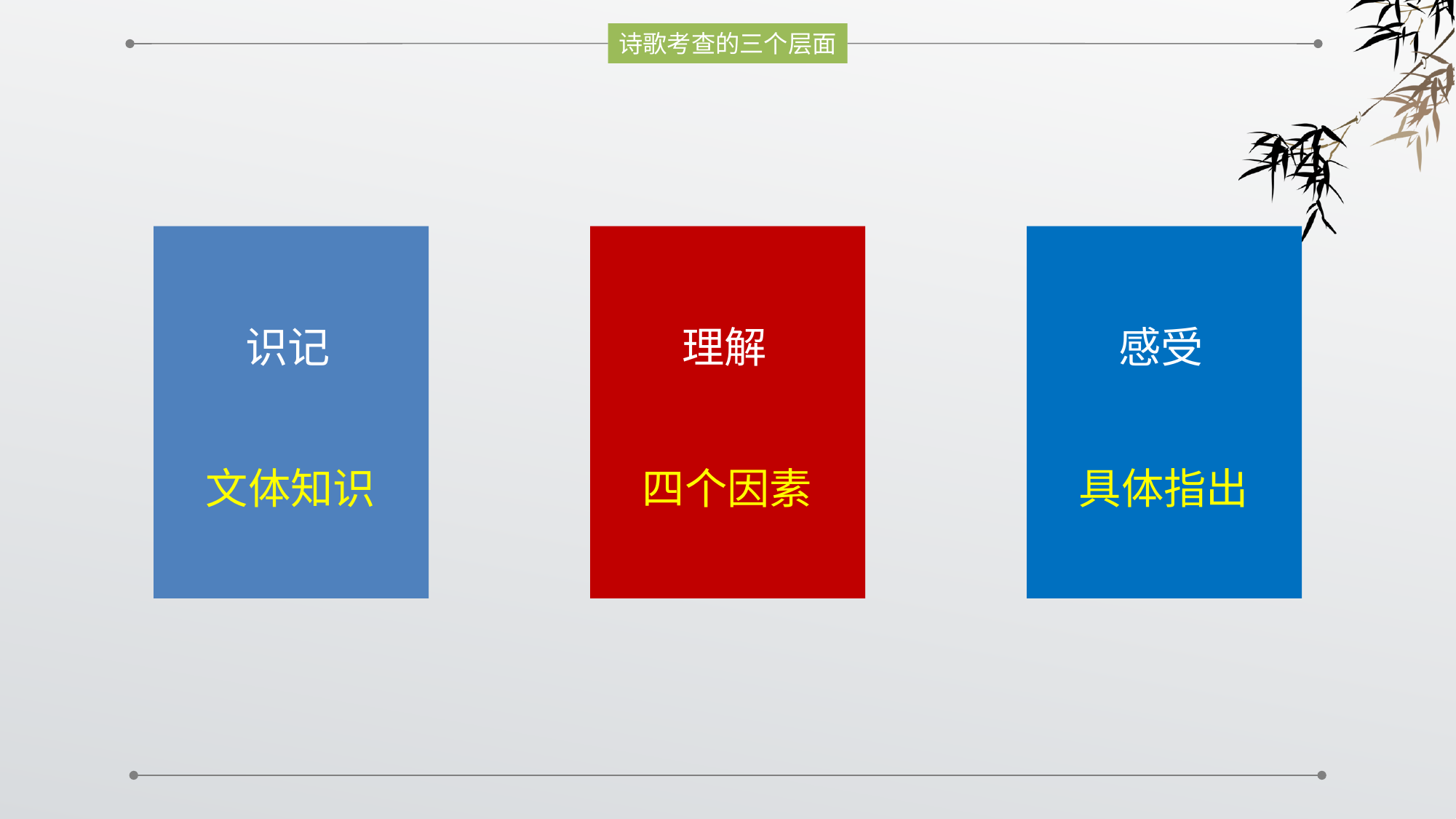

诗歌考查的三个层面

识记
文体知识

理解
四个因素

感受
具体指出